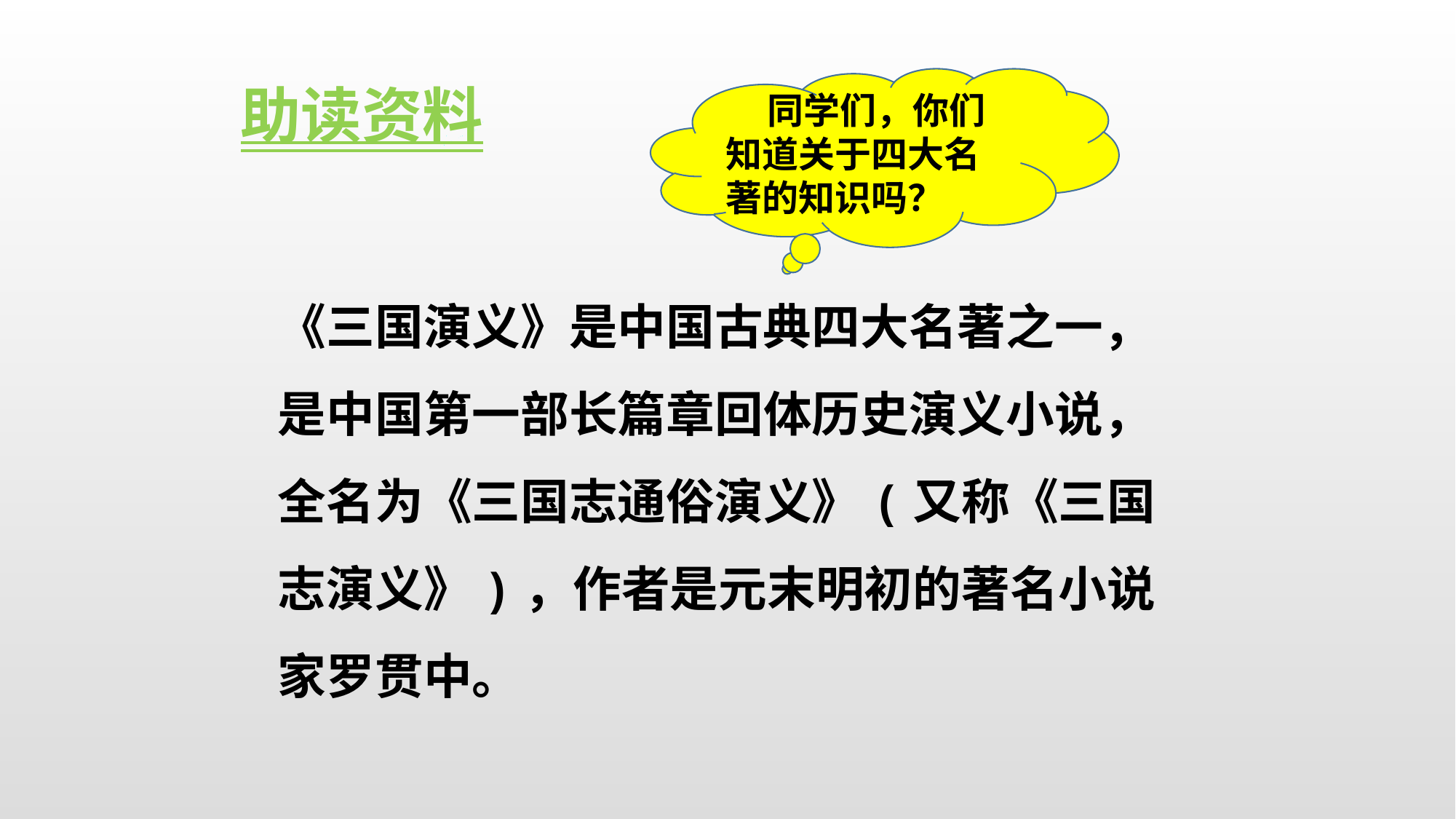

同学们，你们知道关于四大名著的知识吗？
助读资料

《三国演义》是中国古典四大名著之一，是中国第一部长篇章回体历史演义小说，全名为《三国志通俗演义》(又称《三国志演义》)，作者是元末明初的著名小说家罗贯中。